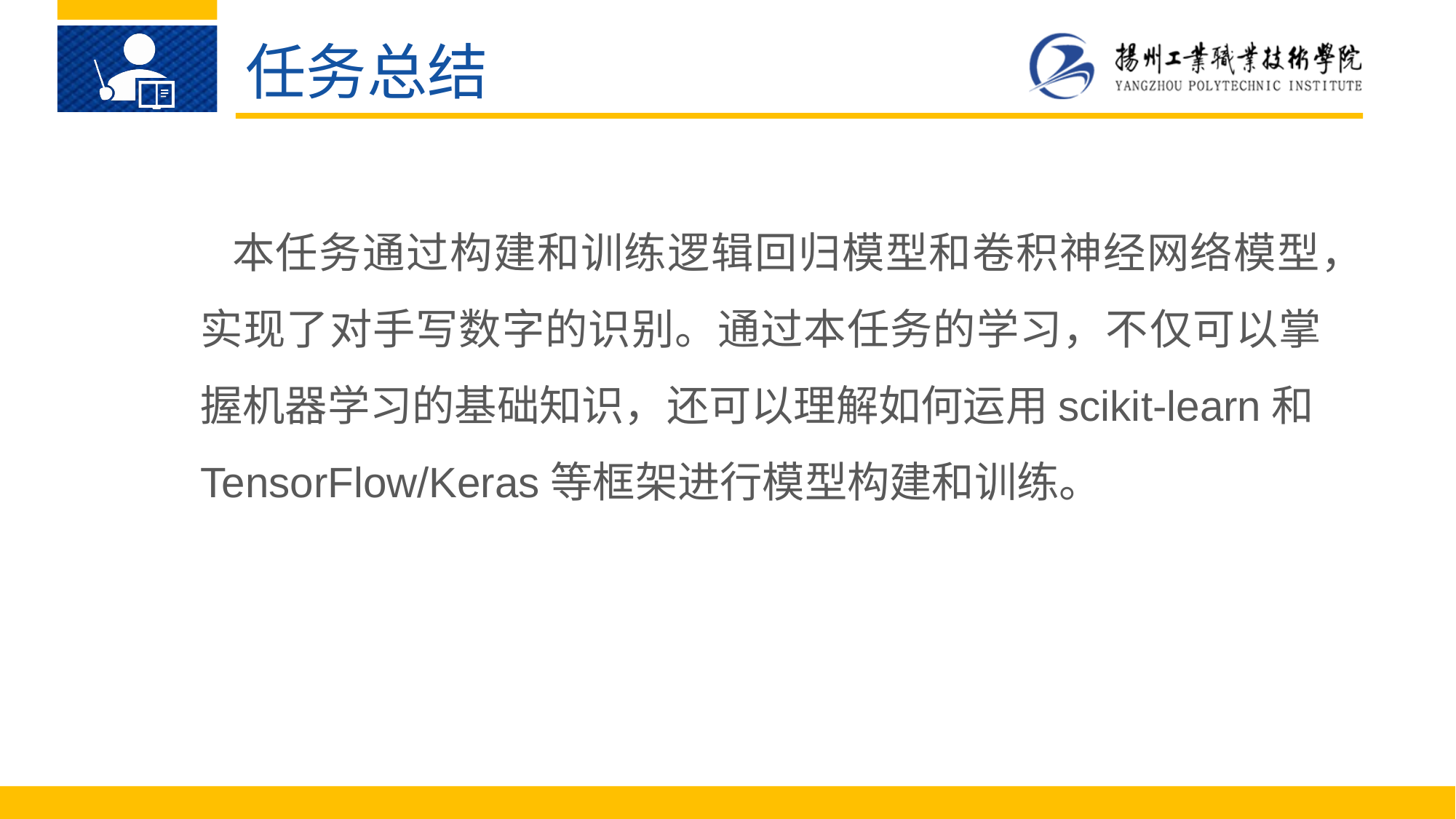

任务总结
本任务通过构建和训练逻辑回归模型和卷积神经网络模型，实现了对手写数字的识别。通过本任务的学习，不仅可以掌握机器学习的基础知识，还可以理解如何运用scikit-learn和TensorFlow/Keras等框架进行模型构建和训练。